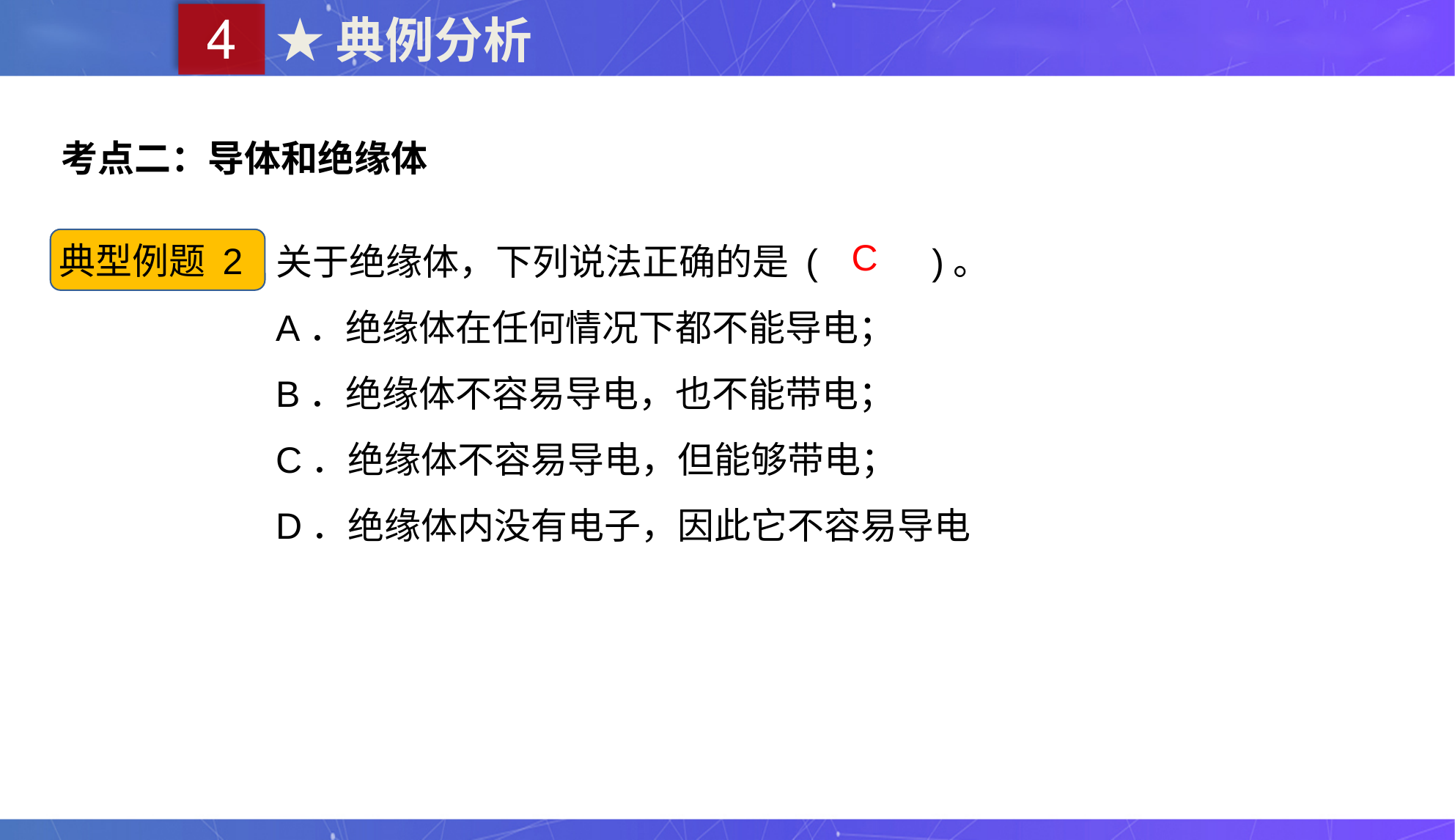

4
★典例分析
考点二：导体和绝缘体
关于绝缘体，下列说法正确的是 (     　 )。
A．绝缘体在任何情况下都不能导电；
B．绝缘体不容易导电，也不能带电；
C．绝缘体不容易导电，但能够带电；
D．绝缘体内没有电子，因此它不容易导电
典型例题 2
C